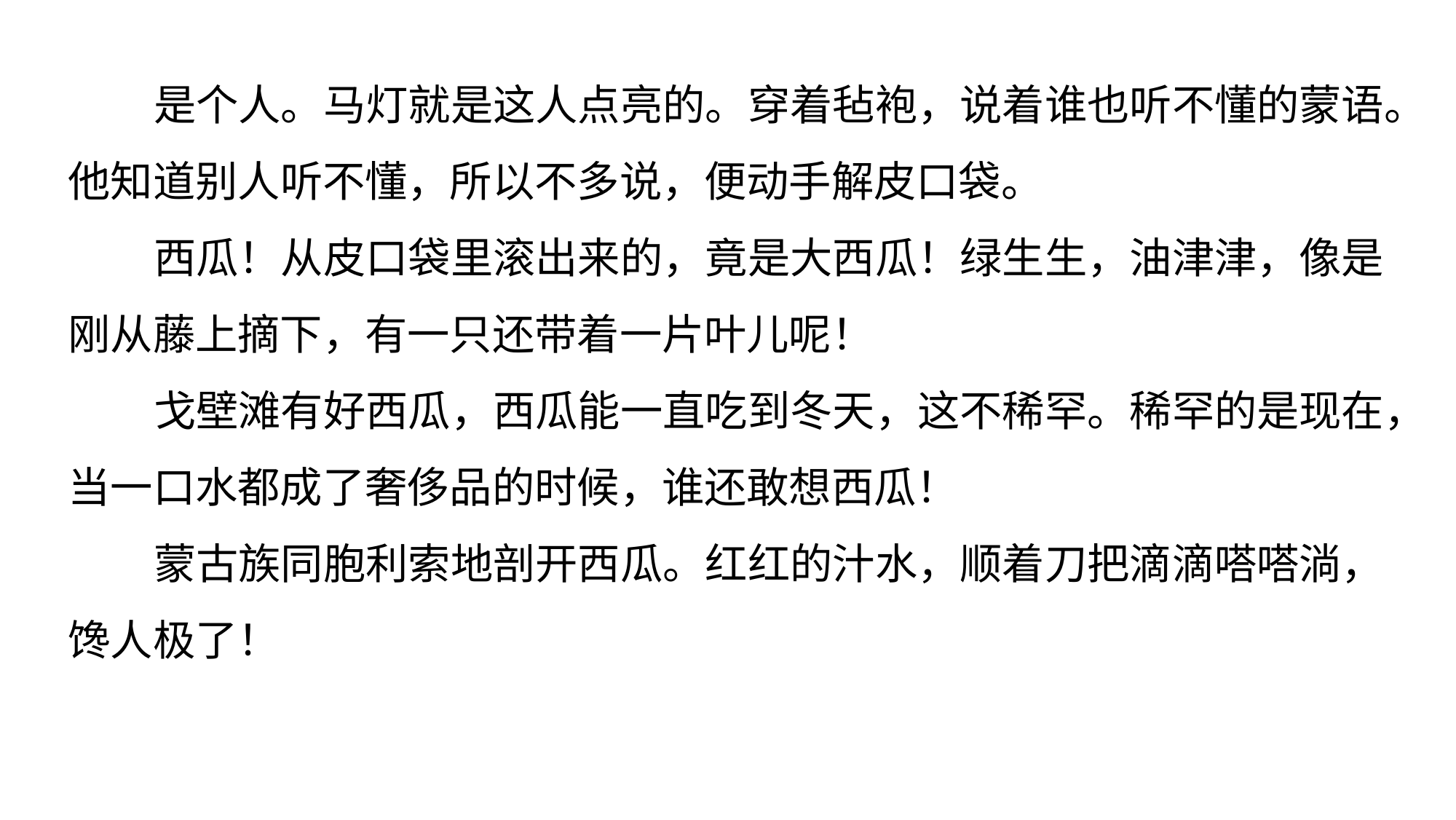

是个人。马灯就是这人点亮的。穿着毡袍，说着谁也听不懂的蒙语。他知道别人听不懂，所以不多说，便动手解皮口袋。
西瓜！从皮口袋里滚出来的，竟是大西瓜！绿生生，油津津，像是刚从藤上摘下，有一只还带着一片叶儿呢！
戈壁滩有好西瓜，西瓜能一直吃到冬天，这不稀罕。稀罕的是现在，当一口水都成了奢侈品的时候，谁还敢想西瓜！
蒙古族同胞利索地剖开西瓜。红红的汁水，顺着刀把滴滴嗒嗒淌，馋人极了！